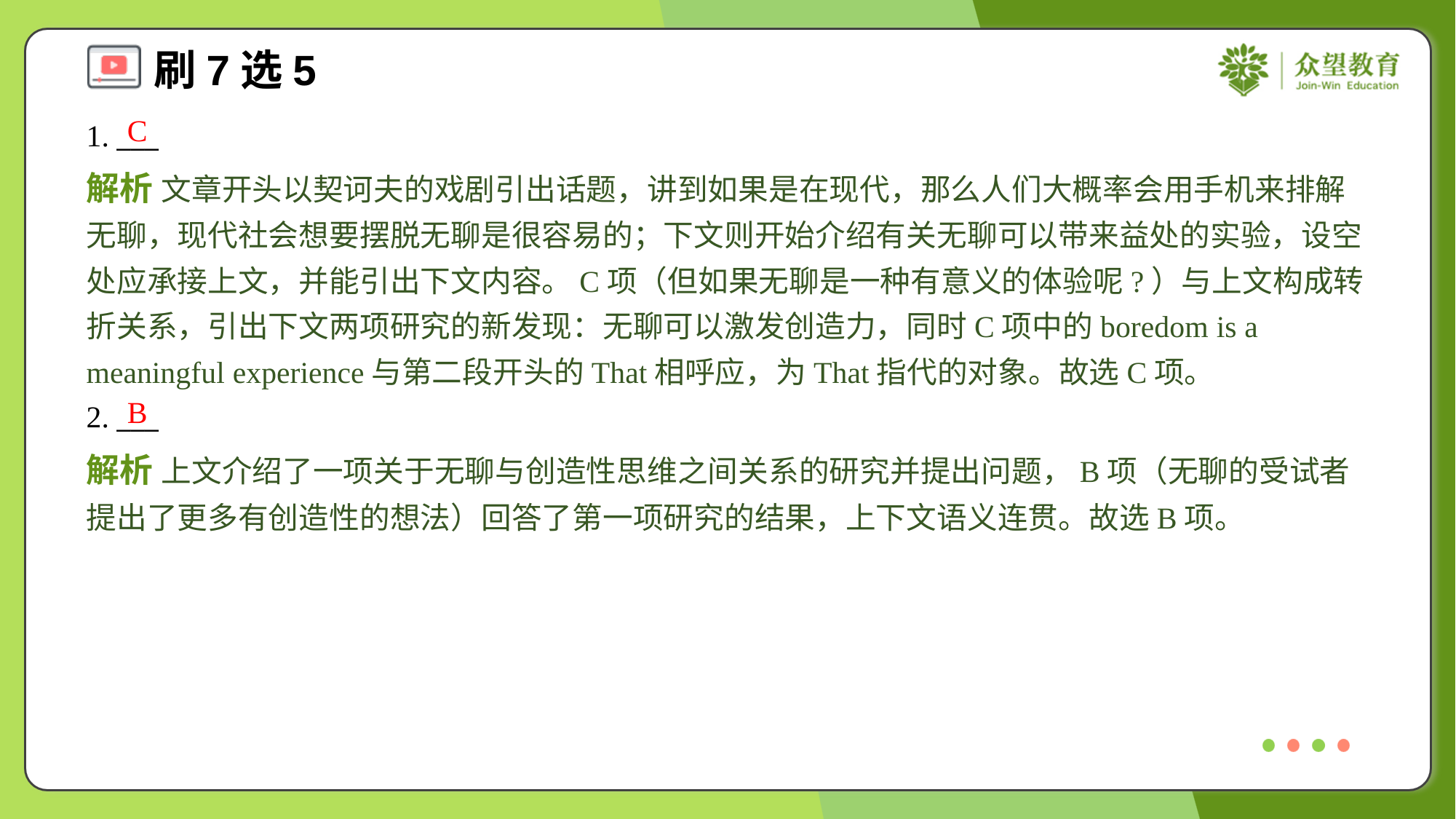

C
1. ___
解析 文章开头以契诃夫的戏剧引出话题，讲到如果是在现代，那么人们大概率会用手机来排解无聊，现代社会想要摆脱无聊是很容易的；下文则开始介绍有关无聊可以带来益处的实验，设空处应承接上文，并能引出下文内容。C项（但如果无聊是一种有意义的体验呢?）与上文构成转折关系，引出下文两项研究的新发现：无聊可以激发创造力，同时C项中的boredom is a meaningful experience与第二段开头的That相呼应，为That指代的对象。故选C项。
B
2. ___
解析 上文介绍了一项关于无聊与创造性思维之间关系的研究并提出问题，B项（无聊的受试者提出了更多有创造性的想法）回答了第一项研究的结果，上下文语义连贯。故选B项。